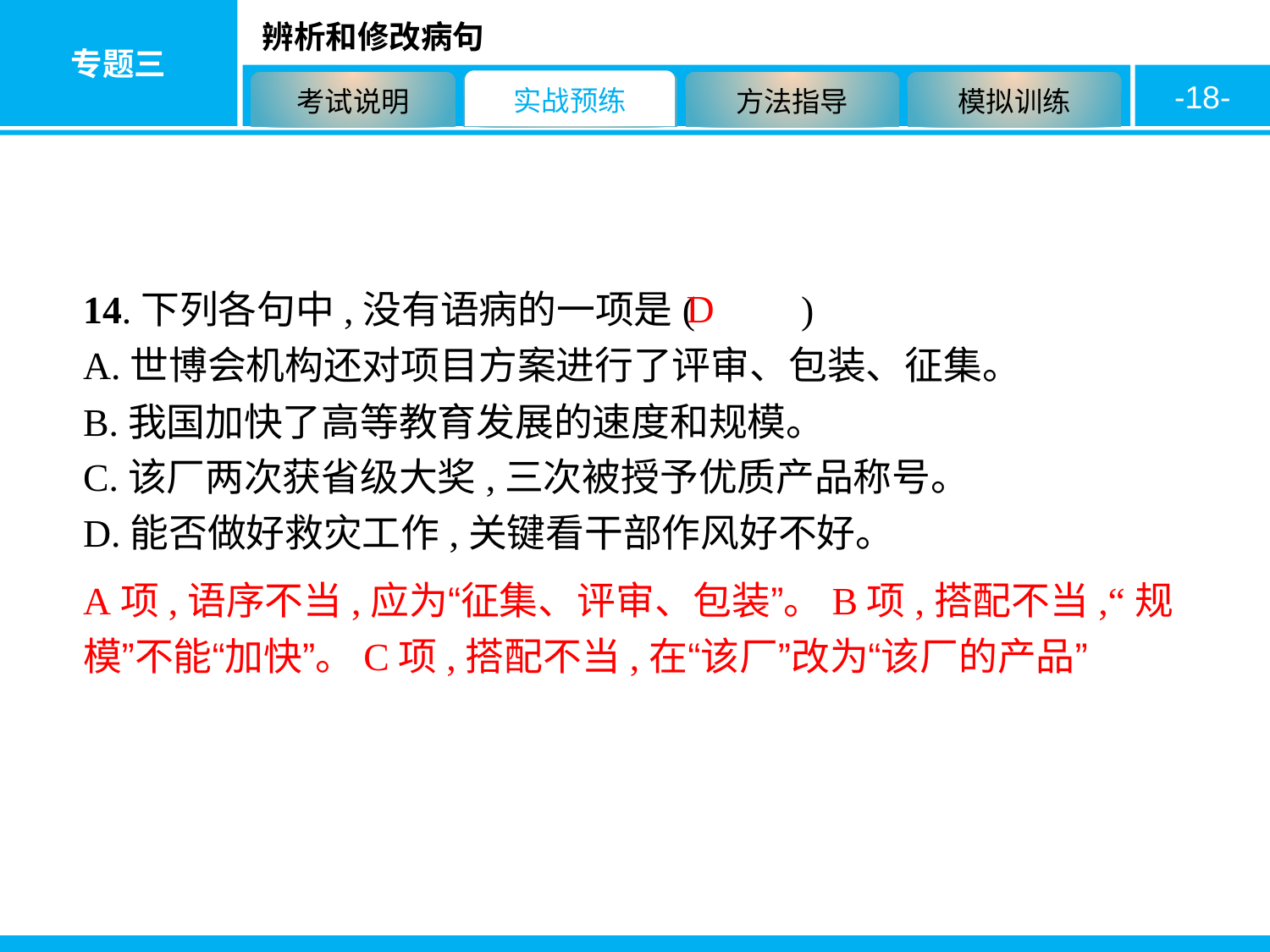

-18-
D
14.下列各句中,没有语病的一项是( 　　)
A.世博会机构还对项目方案进行了评审、包装、征集。
B.我国加快了高等教育发展的速度和规模。
C.该厂两次获省级大奖,三次被授予优质产品称号。
D.能否做好救灾工作,关键看干部作风好不好。
A项,语序不当,应为“征集、评审、包装”。B项,搭配不当,“规模”不能“加快”。C项,搭配不当,在“该厂”改为“该厂的产品”